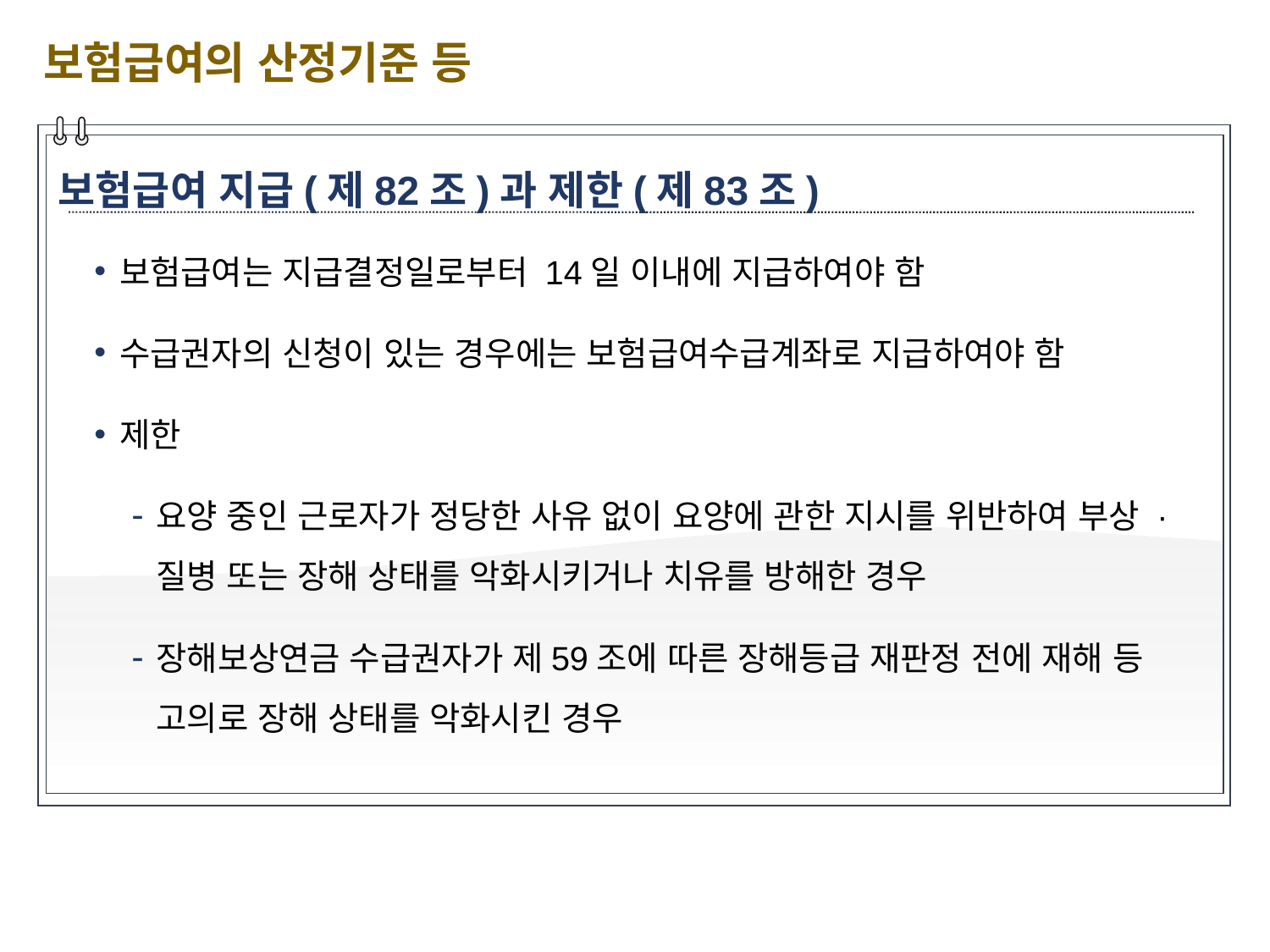

보험급여의 산정기준 등

보험급여 지급(제82조)과 제한(제83조)

보험급여는 지급결정일로부터 14일 이내에 지급하여야 함
수급권자의 신청이 있는 경우에는 보험급여수급계좌로 지급하여야 함
제한
요양 중인 근로자가 정당한 사유 없이 요양에 관한 지시를 위반하여 부상 · 질병 또는 장해 상태를 악화시키거나 치유를 방해한 경우
장해보상연금 수급권자가 제59조에 따른 장해등급 재판정 전에 재해 등 고의로 장해 상태를 악화시킨 경우